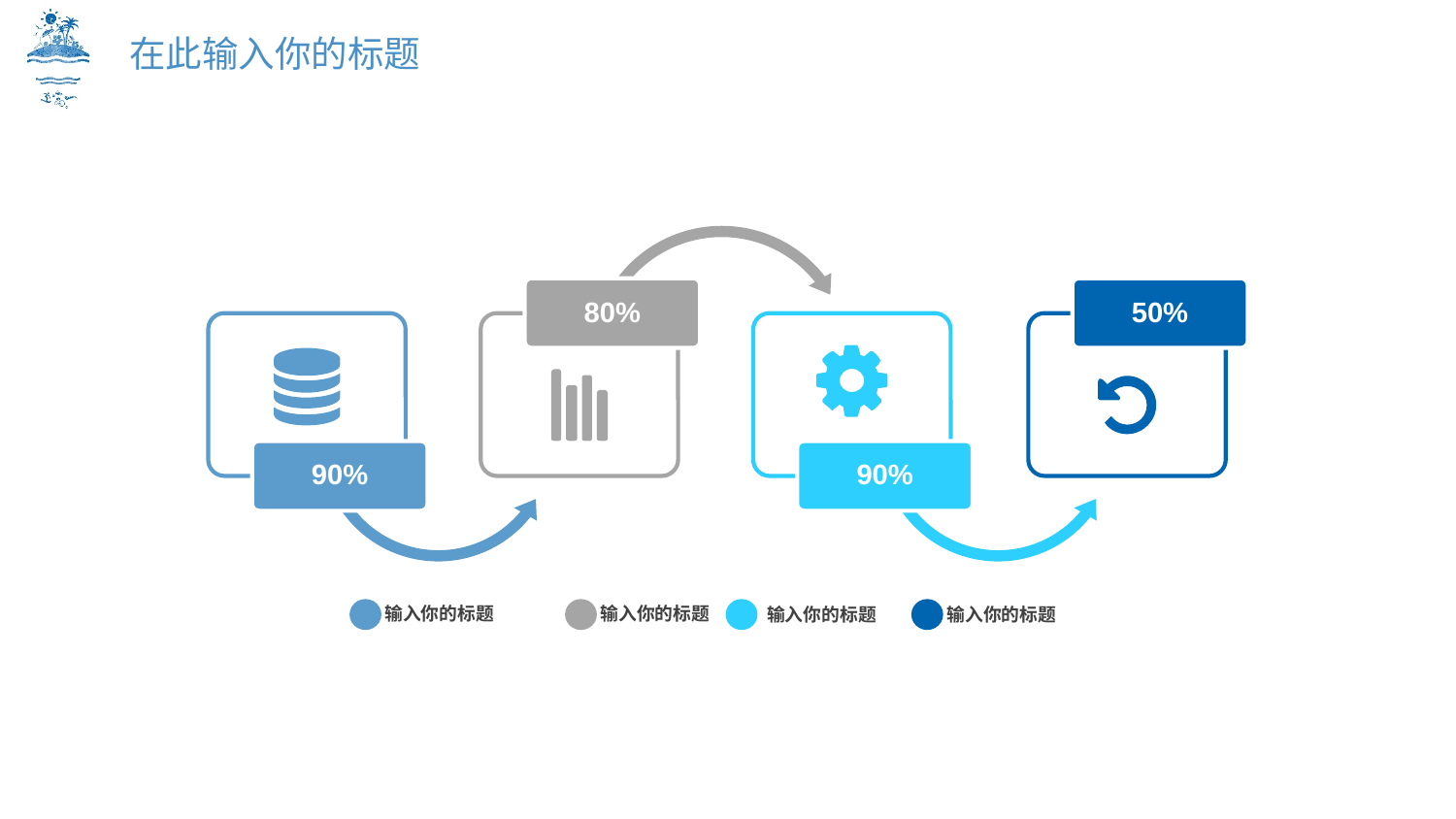

在此输入你的标题

80%
50%

90%
90%

输入你的标题
输入你的标题
输入你的标题
输入你的标题